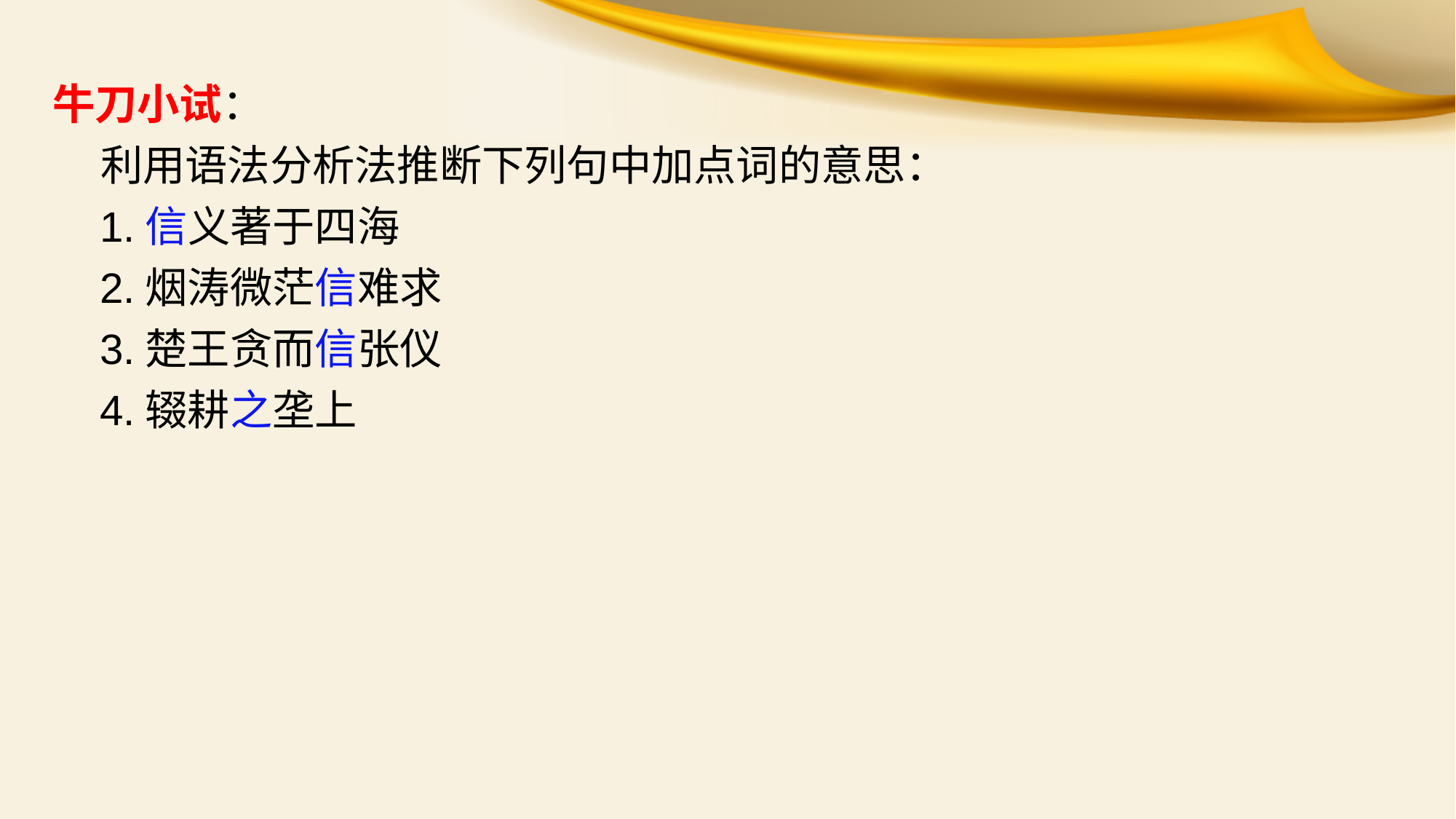

牛刀小试：
    利用语法分析法推断下列句中加点词的意思：
    1.信义著于四海
    2.烟涛微茫信难求
    3.楚王贪而信张仪
    4.辍耕之垄上